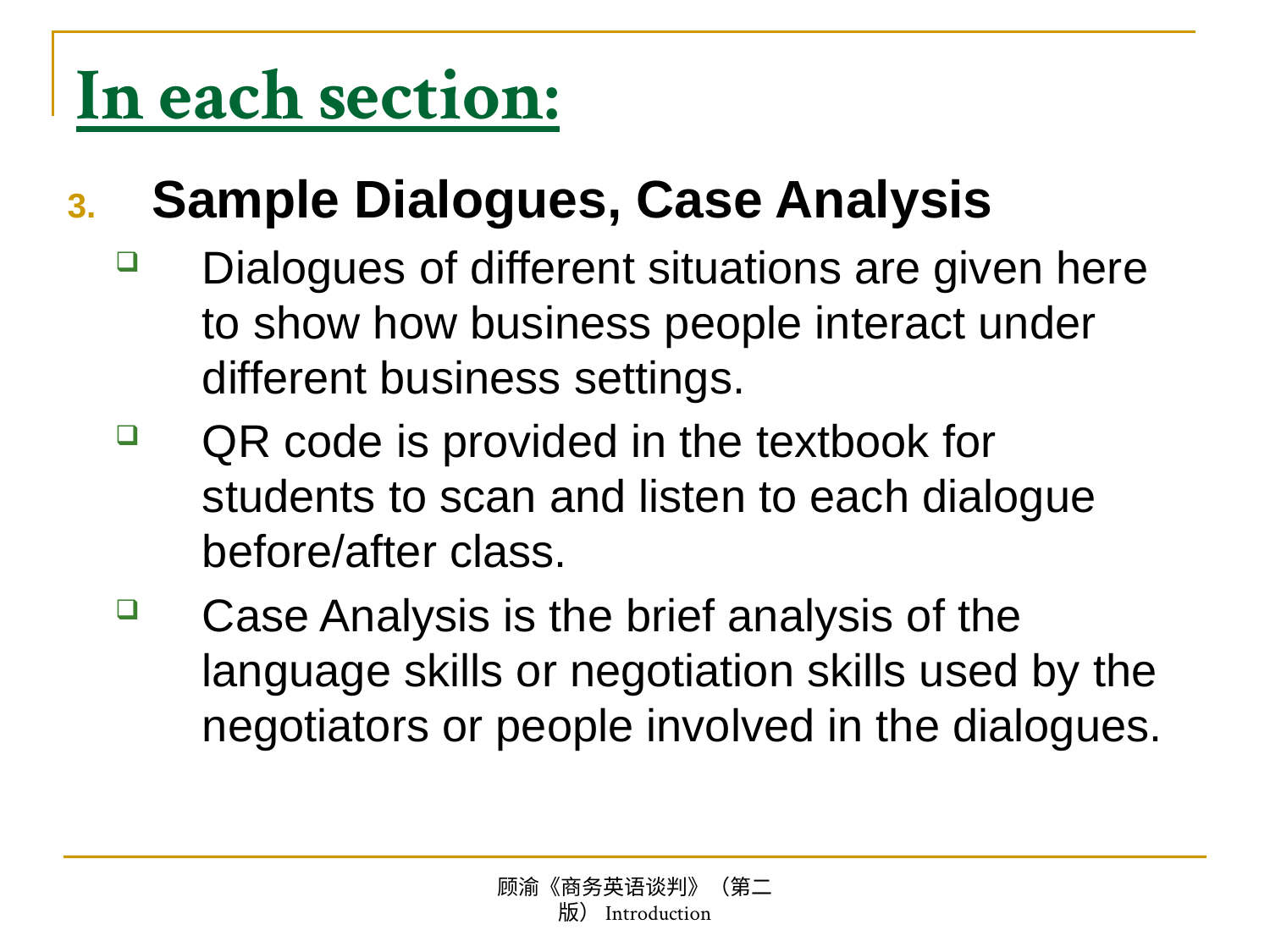

# In each section:
Sample Dialogues, Case Analysis
Dialogues of different situations are given here to show how business people interact under different business settings.
QR code is provided in the textbook for students to scan and listen to each dialogue before/after class.
Case Analysis is the brief analysis of the language skills or negotiation skills used by the negotiators or people involved in the dialogues.

10
顾渝《商务英语谈判》（第二版）Introduction